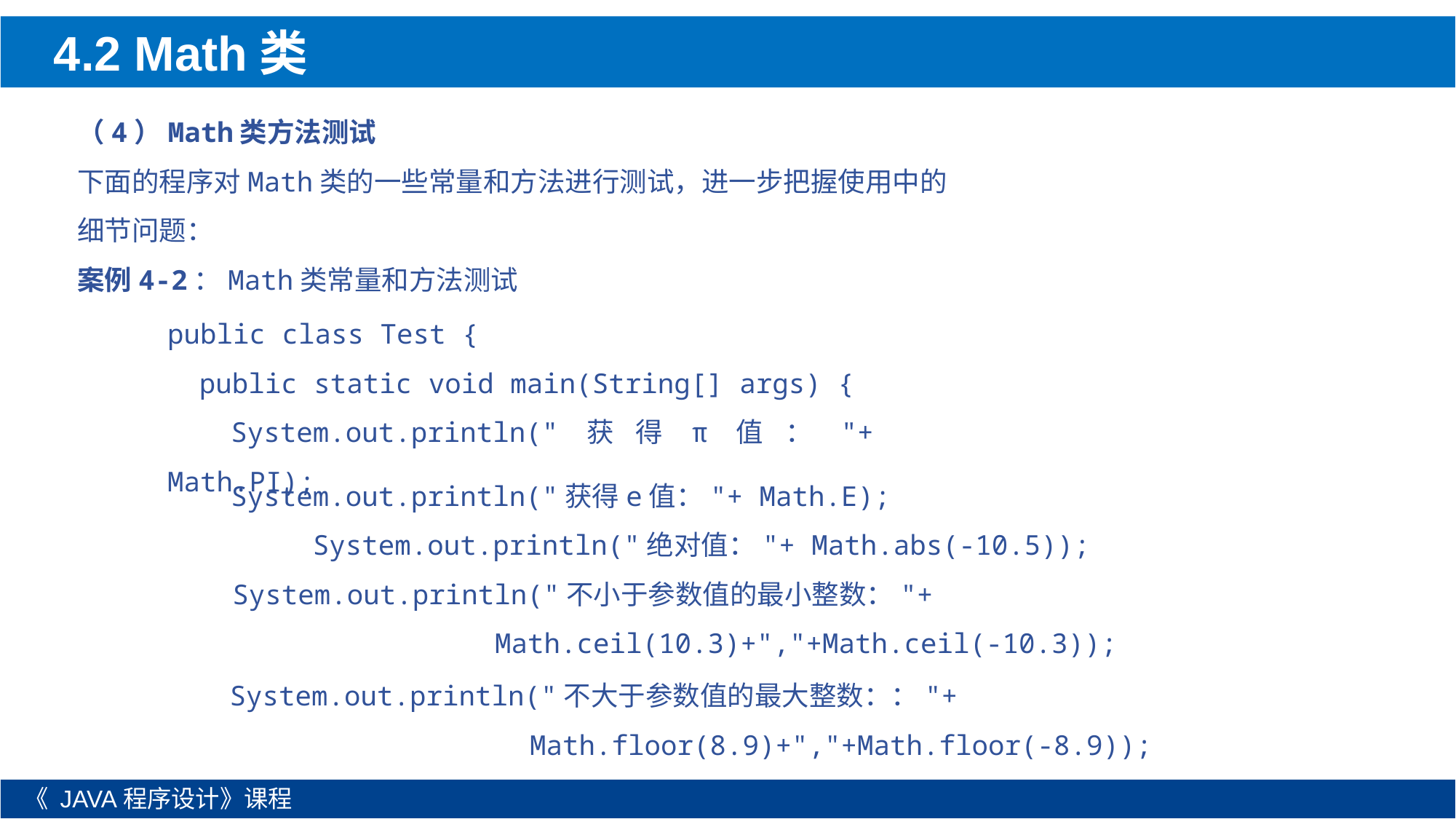

4.2 Math类
（4）Math类方法测试
下面的程序对Math类的一些常量和方法进行测试，进一步把握使用中的细节问题：
案例4-2：Math类常量和方法测试
public class Test {
public static void main(String[] args) {
System.out.println("获得π值："+ Math.PI);
System.out.println("获得e值："+ Math.E);
     System.out.println("绝对值："+ Math.abs(-10.5));
   System.out.println("不小于参数值的最小整数："+
 			Math.ceil(10.3)+","+Math.ceil(-10.3));
System.out.println("不大于参数值的最大整数：："+
		     Math.floor(8.9)+","+Math.floor(-8.9));
《 JAVA程序设计》课程